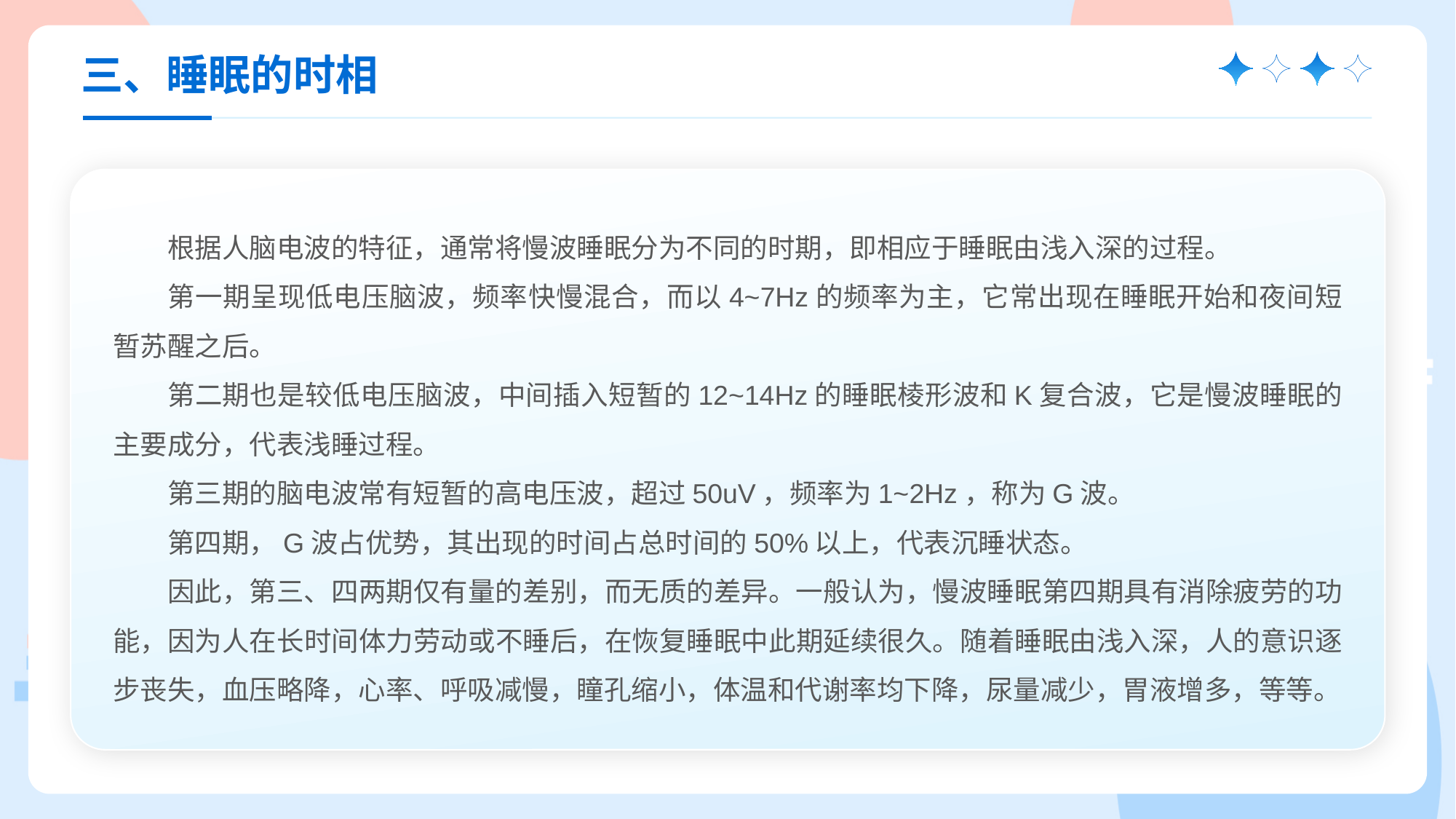

三、睡眠的时相

根据人脑电波的特征，通常将慢波睡眠分为不同的时期，即相应于睡眠由浅入深的过程。
第一期呈现低电压脑波，频率快慢混合，而以4~7Hz的频率为主，它常出现在睡眠开始和夜间短暂苏醒之后。
第二期也是较低电压脑波，中间插入短暂的12~14Hz的睡眠棱形波和K复合波，它是慢波睡眠的主要成分，代表浅睡过程。
第三期的脑电波常有短暂的高电压波，超过50uV，频率为1~2Hz，称为G波。
第四期，G波占优势，其出现的时间占总时间的50%以上，代表沉睡状态。
因此，第三、四两期仅有量的差别，而无质的差异。一般认为，慢波睡眠第四期具有消除疲劳的功能，因为人在长时间体力劳动或不睡后，在恢复睡眠中此期延续很久。随着睡眠由浅入深，人的意识逐步丧失，血压略降，心率、呼吸减慢，瞳孔缩小，体温和代谢率均下降，尿量减少，胃液增多，等等。